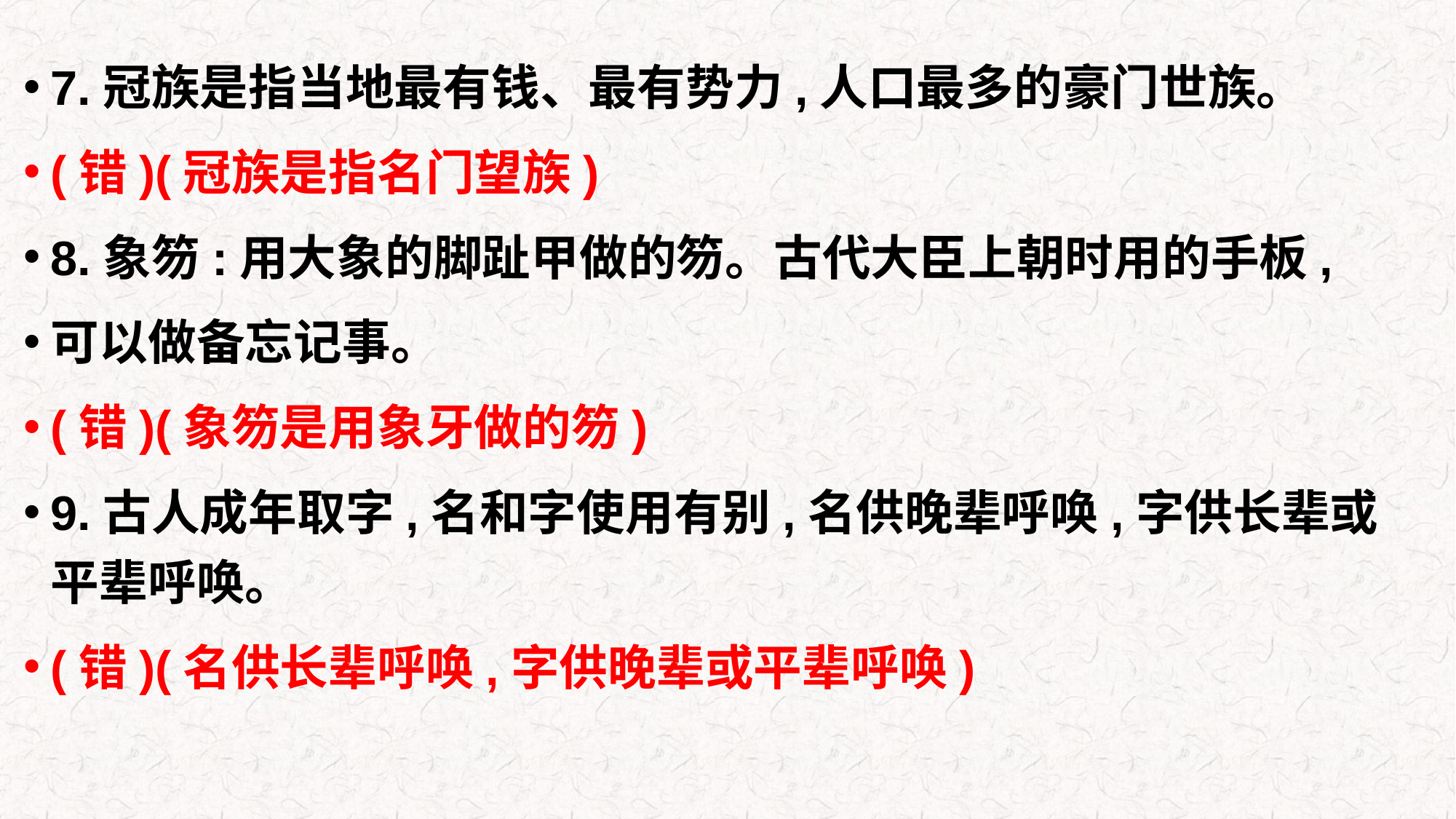

7.冠族是指当地最有钱、最有势力,人口最多的豪门世族。
(错)(冠族是指名门望族)
8.象笏:用大象的脚趾甲做的笏。古代大臣上朝时用的手板,
可以做备忘记事。
(错)(象笏是用象牙做的笏)
9.古人成年取字,名和字使用有别,名供晚辈呼唤,字供长辈或平辈呼唤。
(错)(名供长辈呼唤,字供晚辈或平辈呼唤)